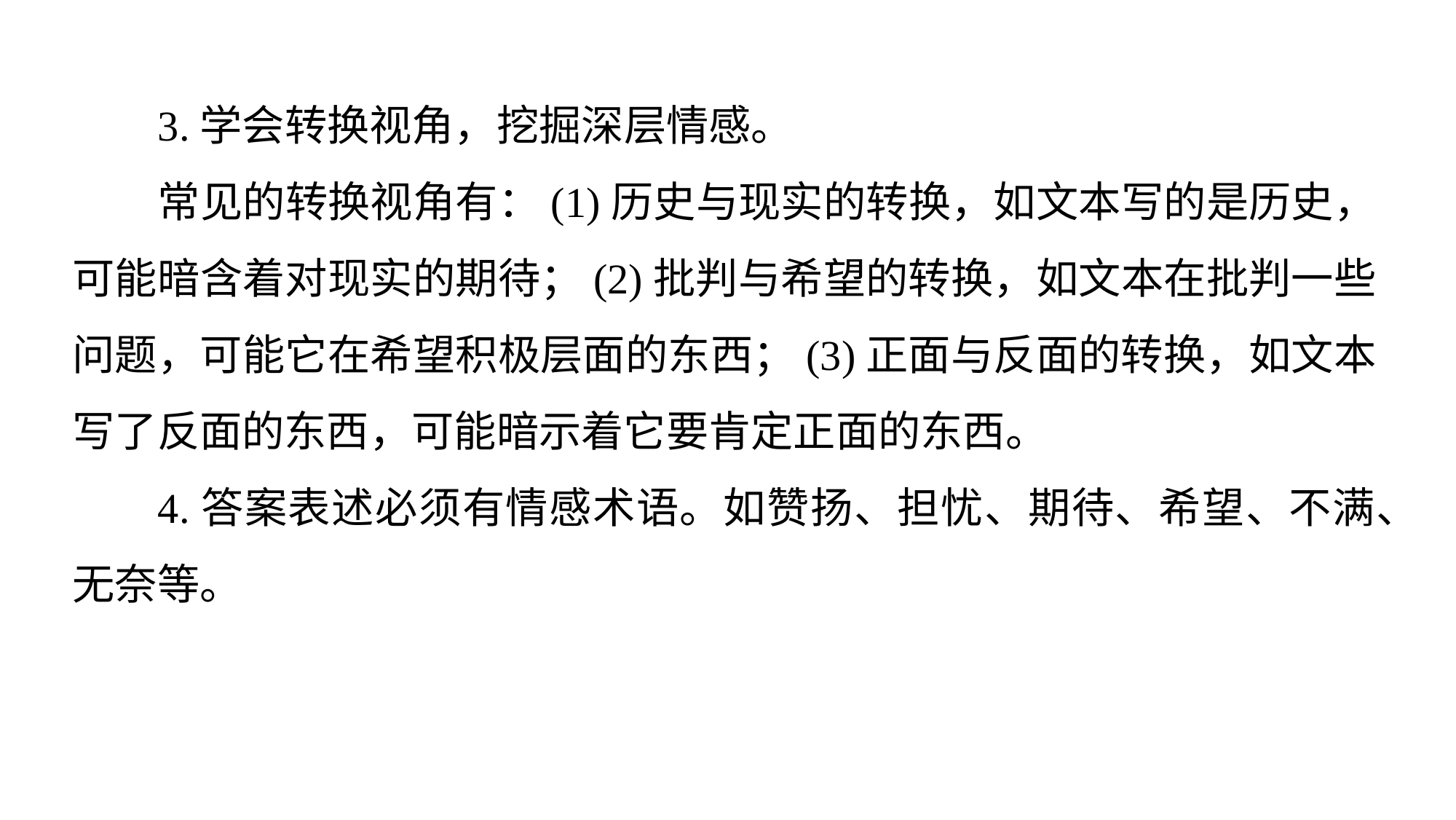

3.学会转换视角，挖掘深层情感。
常见的转换视角有：(1)历史与现实的转换，如文本写的是历史，可能暗含着对现实的期待；(2)批判与希望的转换，如文本在批判一些问题，可能它在希望积极层面的东西；(3)正面与反面的转换，如文本写了反面的东西，可能暗示着它要肯定正面的东西。
4.答案表述必须有情感术语。如赞扬、担忧、期待、希望、不满、无奈等。